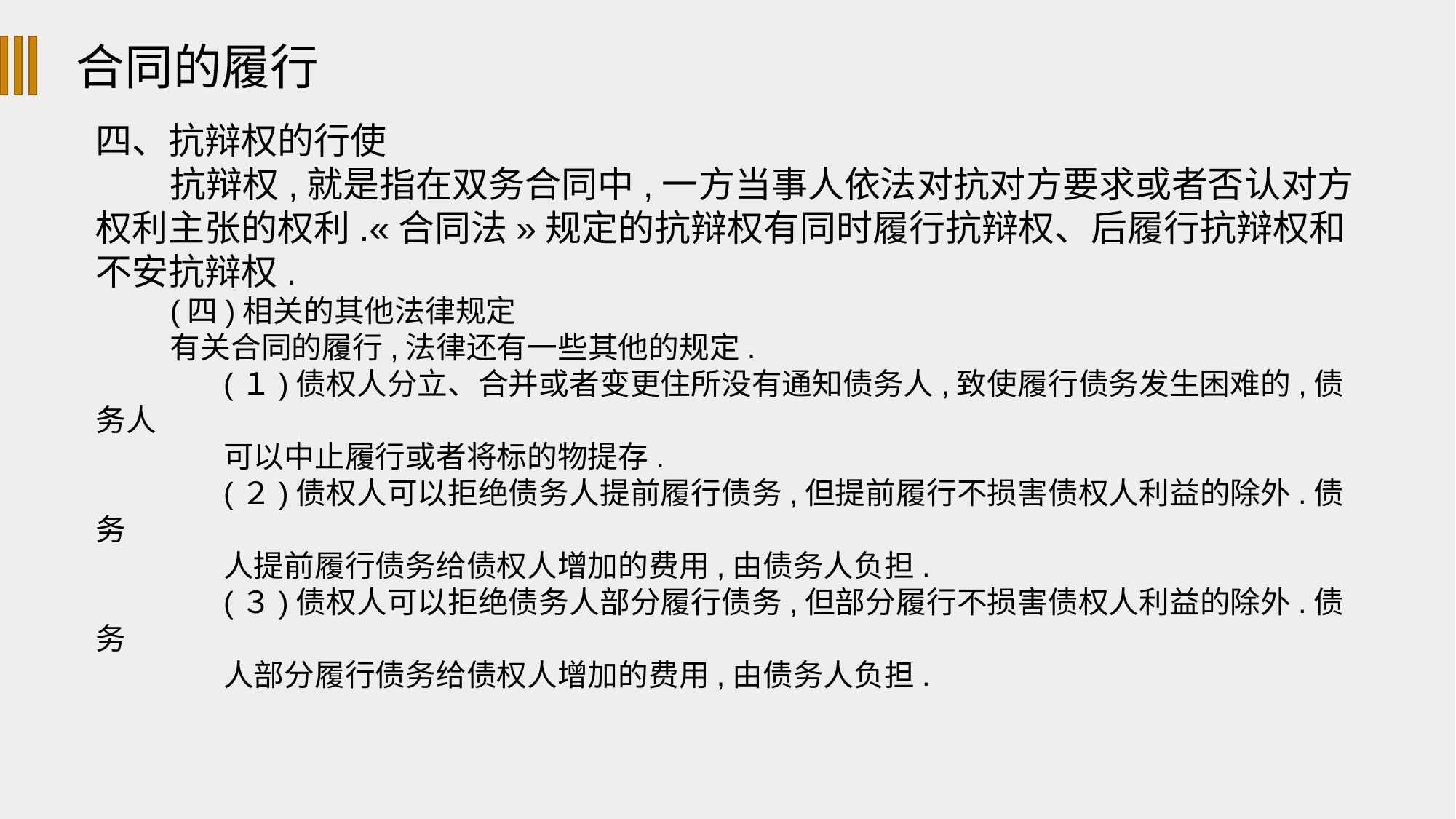

合同的履行

四、抗辩权的行使
抗辩权,就是指在双务合同中,一方当事人依法对抗对方要求或者否认对方权利主张的权利.«合同法»规定的抗辩权有同时履行抗辩权、后履行抗辩权和不安抗辩权.
(四)相关的其他法律规定
有关合同的履行,法律还有一些其他的规定.
(１)债权人分立、合并或者变更住所没有通知债务人,致使履行债务发生困难的,债务人
可以中止履行或者将标的物提存.
(２)债权人可以拒绝债务人提前履行债务,但提前履行不损害债权人利益的除外.债务
人提前履行债务给债权人增加的费用,由债务人负担.
(３)债权人可以拒绝债务人部分履行债务,但部分履行不损害债权人利益的除外.债务
人部分履行债务给债权人增加的费用,由债务人负担.